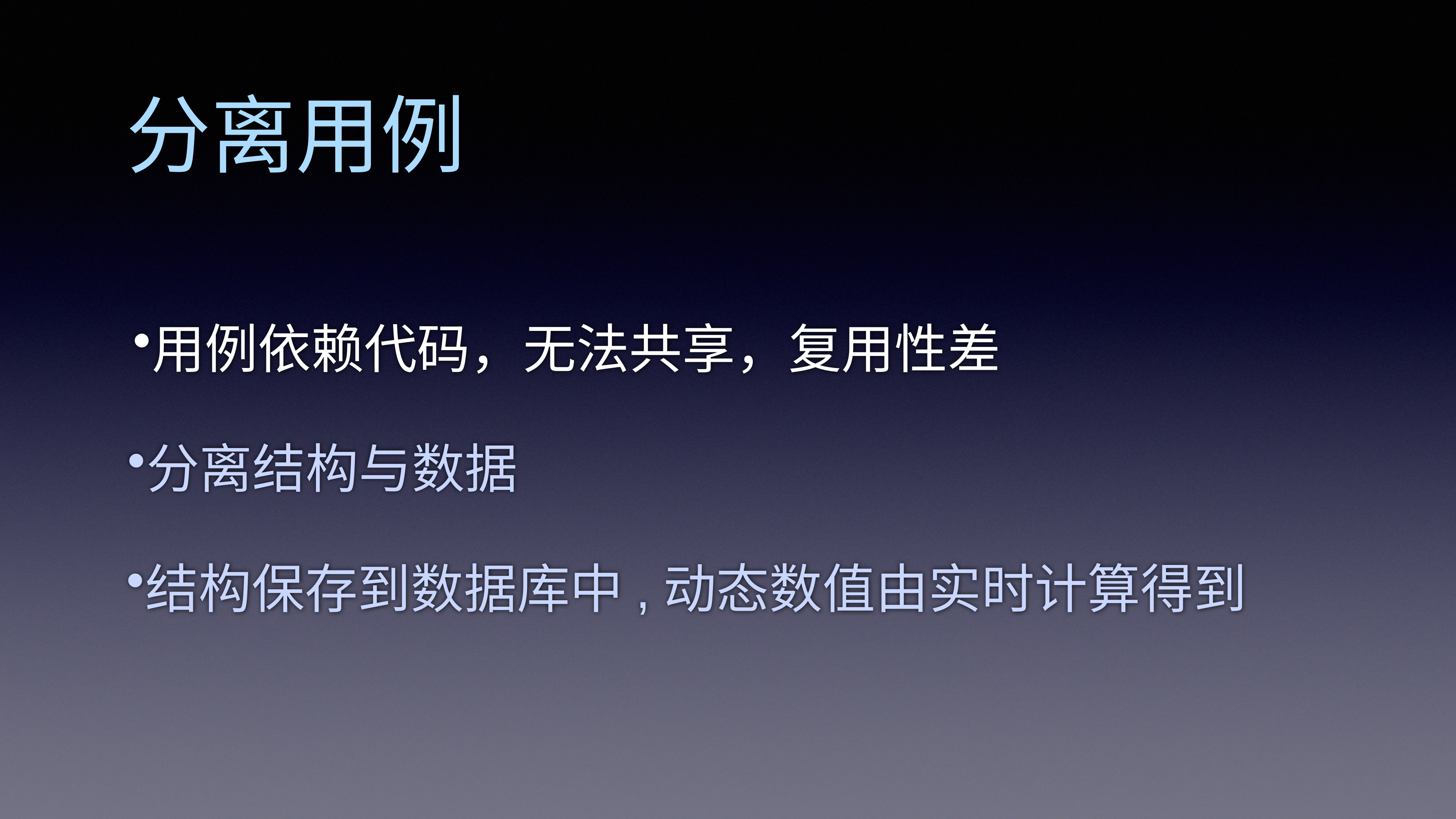

分离用例
用例依赖代码，无法共享，复用性差
分离结构与数据
结构保存到数据库中,动态数值由实时计算得到